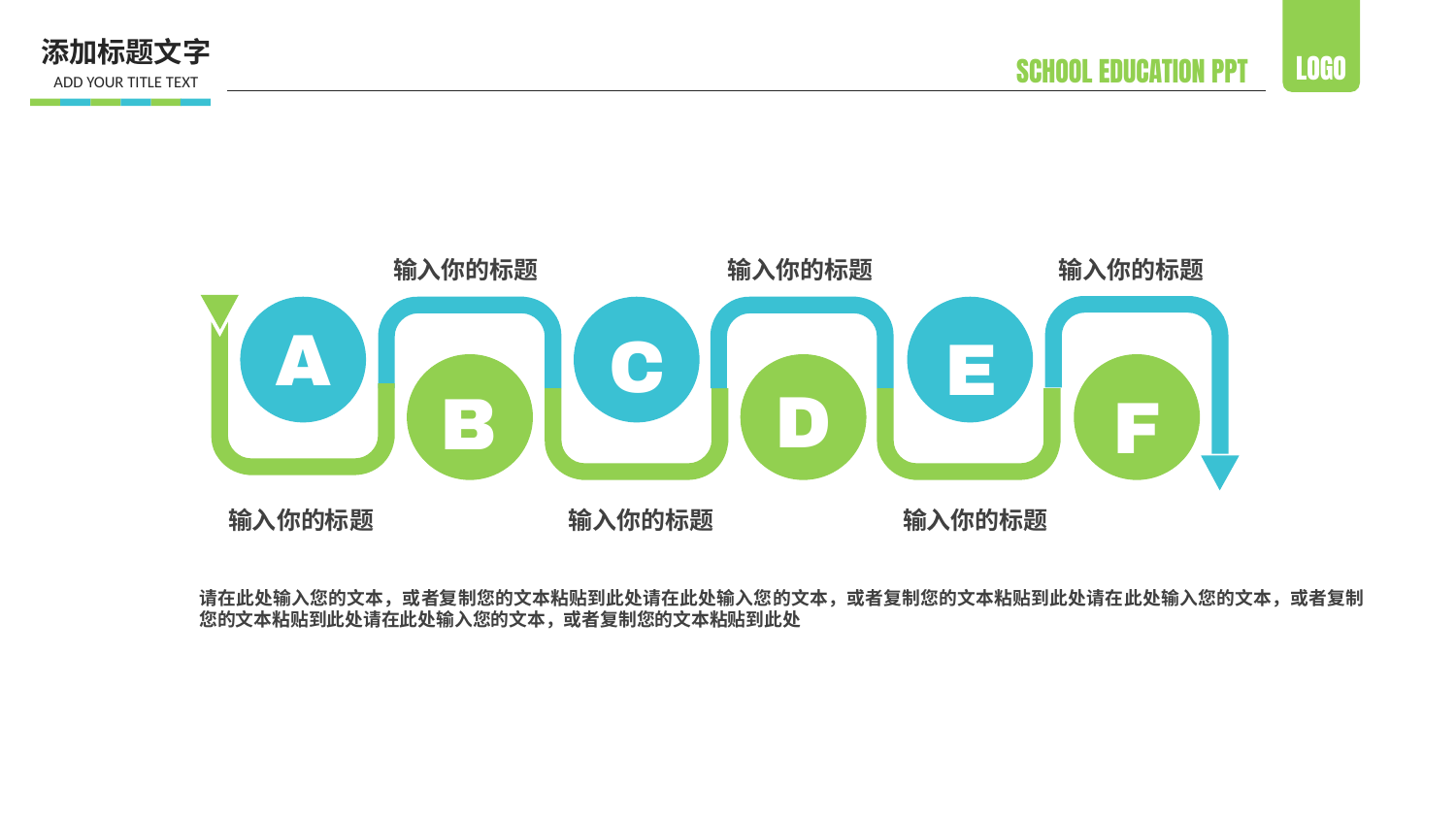

添加标题文字
ADD YOUR TITLE TEXT
输入你的标题
输入你的标题
输入你的标题

A

C

E

B

D

F

输入你的标题
输入你的标题
输入你的标题
请在此处输入您的文本，或者复制您的文本粘贴到此处请在此处输入您的文本，或者复制您的文本粘贴到此处请在此处输入您的文本，或者复制您的文本粘贴到此处请在此处输入您的文本，或者复制您的文本粘贴到此处